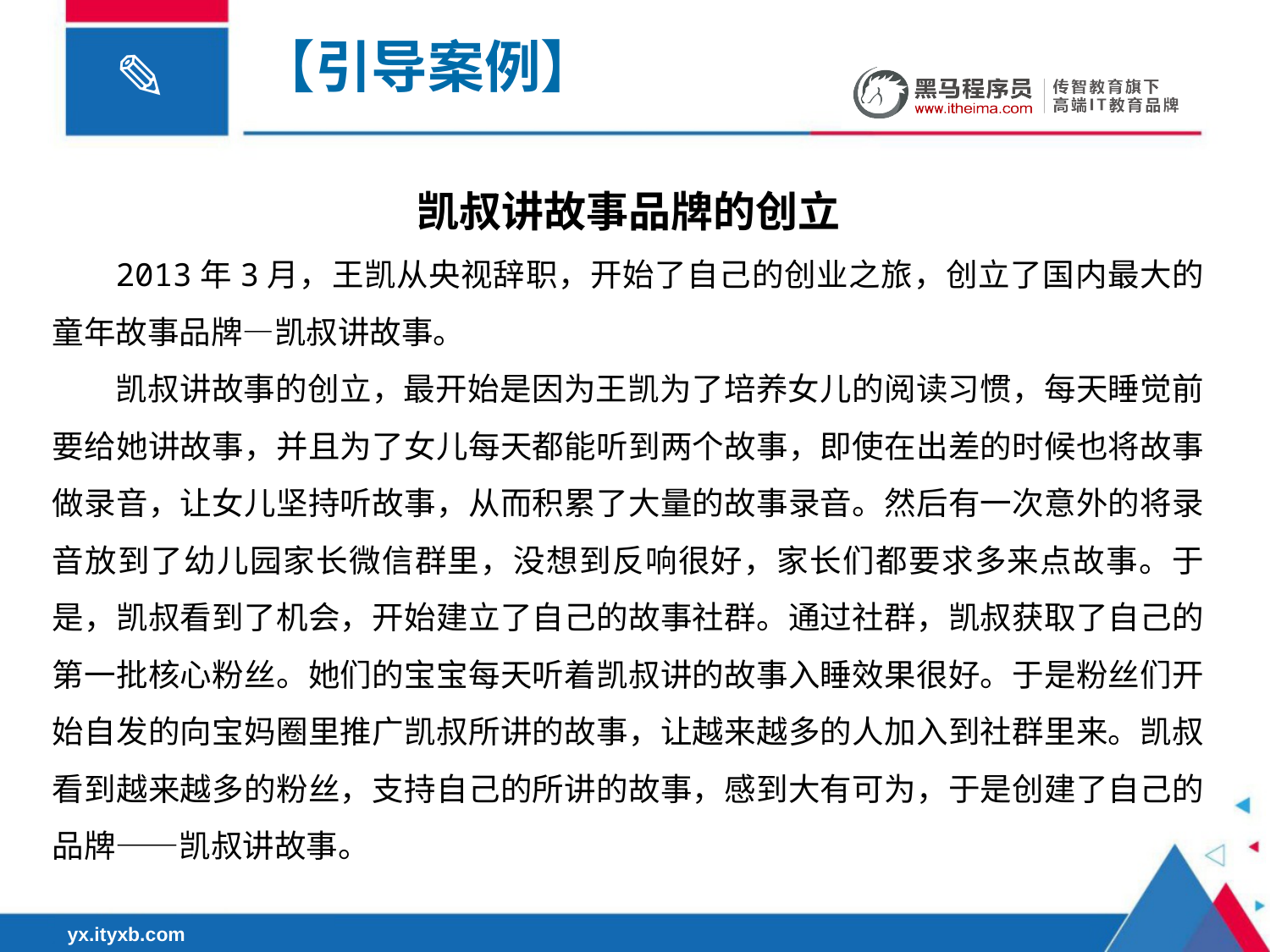

【引导案例】
凯叔讲故事品牌的创立
2013年3月，王凯从央视辞职，开始了自己的创业之旅，创立了国内最大的童年故事品牌—凯叔讲故事。
凯叔讲故事的创立，最开始是因为王凯为了培养女儿的阅读习惯，每天睡觉前要给她讲故事，并且为了女儿每天都能听到两个故事，即使在出差的时候也将故事做录音，让女儿坚持听故事，从而积累了大量的故事录音。然后有一次意外的将录音放到了幼儿园家长微信群里，没想到反响很好，家长们都要求多来点故事。于是，凯叔看到了机会，开始建立了自己的故事社群。通过社群，凯叔获取了自己的第一批核心粉丝。她们的宝宝每天听着凯叔讲的故事入睡效果很好。于是粉丝们开始自发的向宝妈圈里推广凯叔所讲的故事，让越来越多的人加入到社群里来。凯叔看到越来越多的粉丝，支持自己的所讲的故事，感到大有可为，于是创建了自己的品牌——凯叔讲故事。